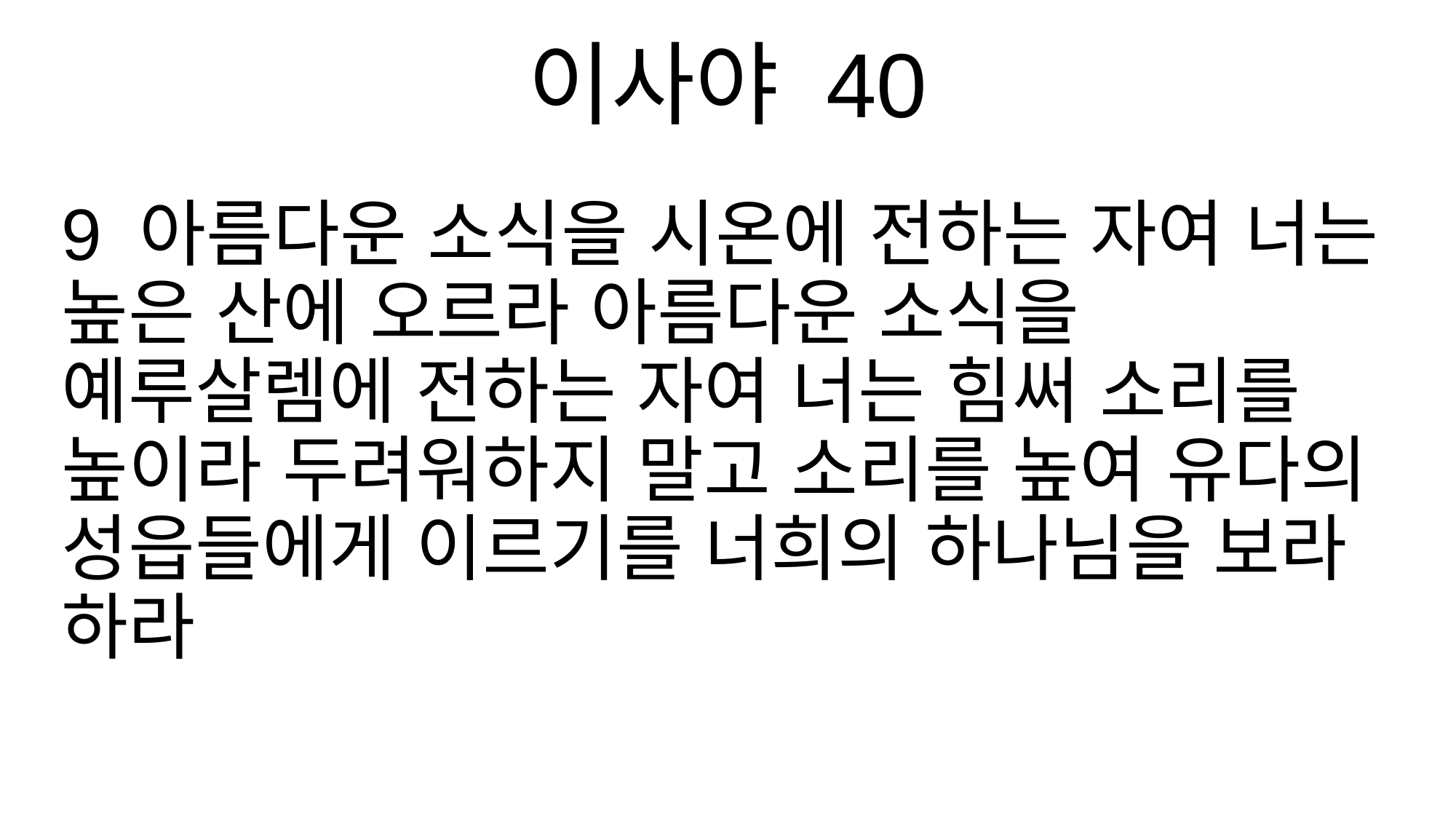

이사야 40
9 아름다운 소식을 시온에 전하는 자여 너는 높은 산에 오르라 아름다운 소식을 예루살렘에 전하는 자여 너는 힘써 소리를 높이라 두려워하지 말고 소리를 높여 유다의 성읍들에게 이르기를 너희의 하나님을 보라 하라